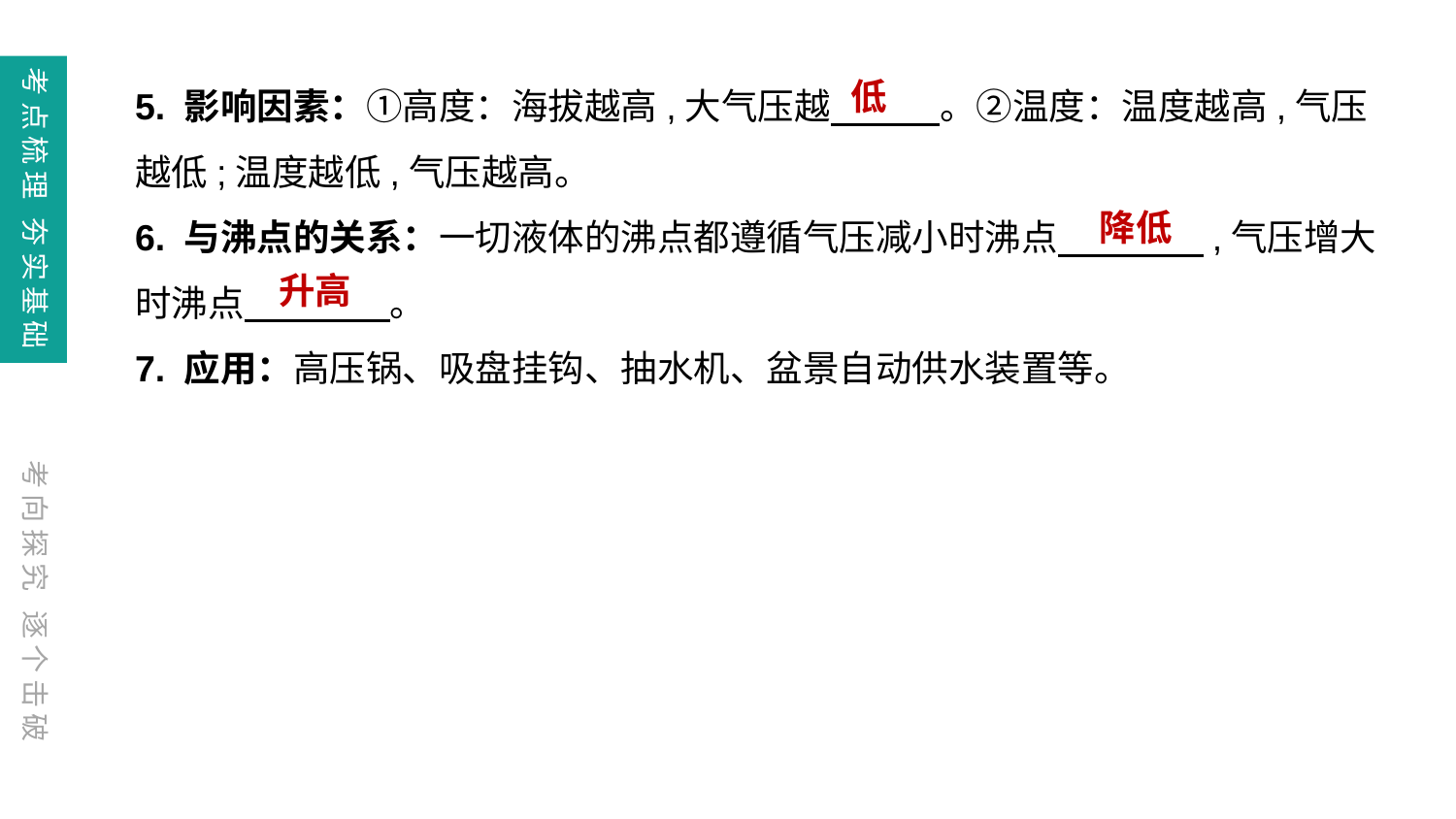

考点梳理 夯实基础
5. 影响因素：①高度：海拔越高,大气压越　　　。②温度：温度越高,气压越低;温度越低,气压越高。
6. 与沸点的关系：一切液体的沸点都遵循气压减小时沸点　　　　,气压增大时沸点　　　　。
7. 应用：高压锅、吸盘挂钩、抽水机、盆景自动供水装置等。
低
降低
升高
考向探究 逐个击破